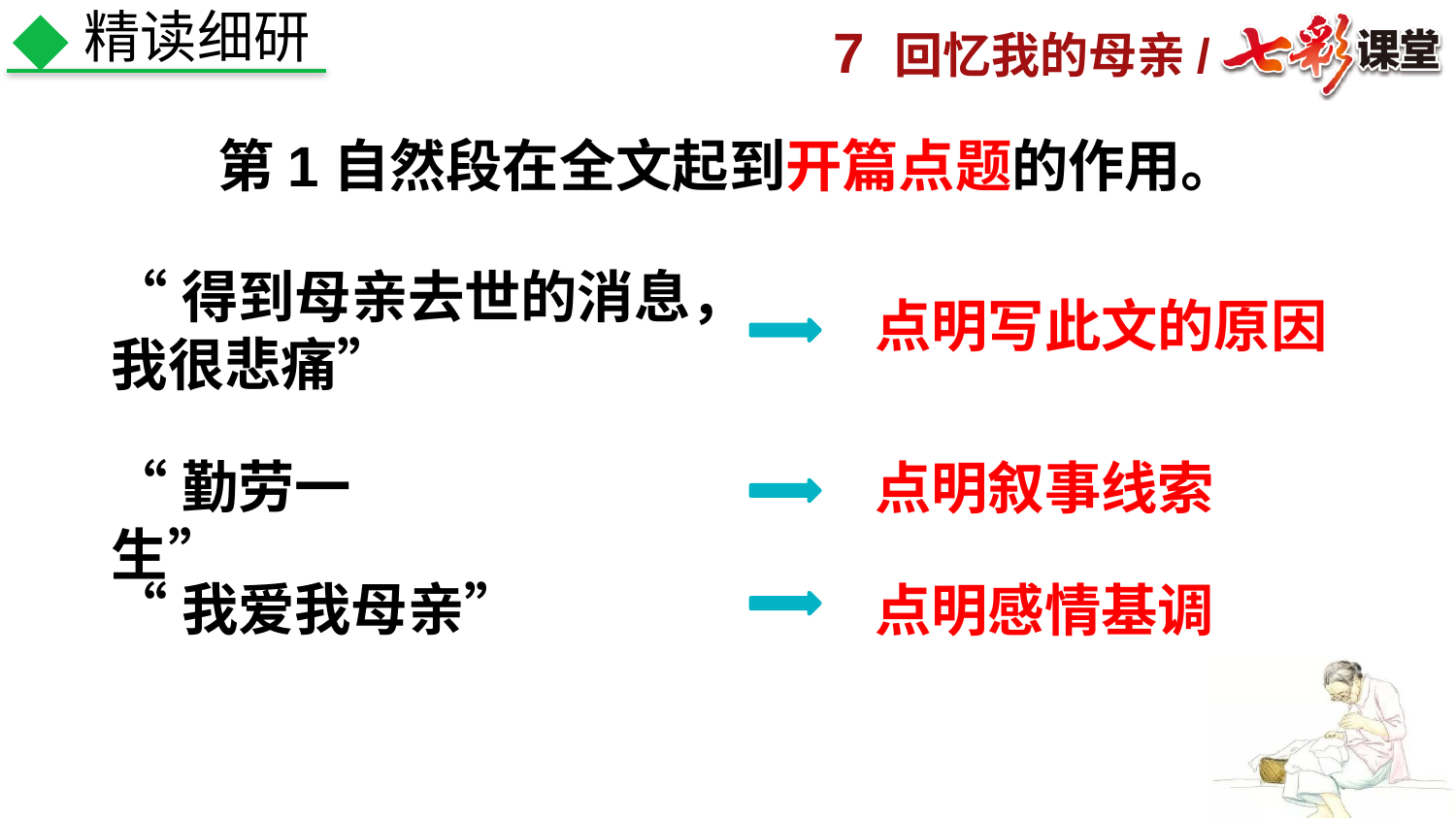

精读细研

第1自然段在全文起到开篇点题的作用。
“得到母亲去世的消息，我很悲痛”
点明写此文的原因

“勤劳一生”
点明叙事线索

“我爱我母亲”
点明感情基调